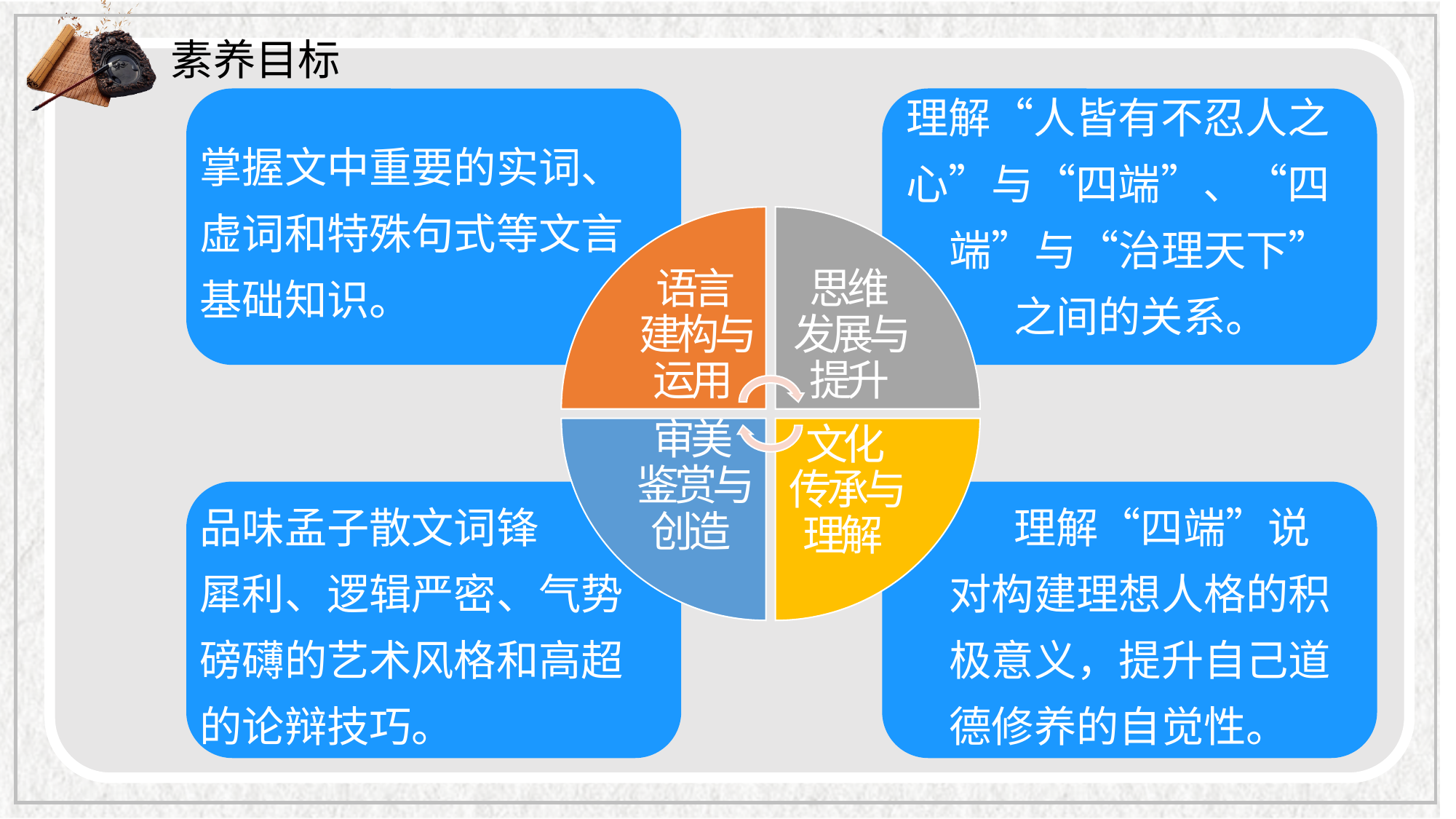

素养目标
掌握文中重要的实词、虚词和特殊句式等文言基础知识。

理解“人皆有不忍人之心”与“四端”、“四
端”与“治理天下”
之间的关系。

语言
建构与运用
思维
发展与提升
文化
传承与理解
审美
鉴赏与创造
品味孟子散文词锋
犀利、逻辑严密、气势磅礴的艺术风格和高超的论辩技巧。

理解“四端”说对构建理想人格的积极意义，提升自己道德修养的自觉性。